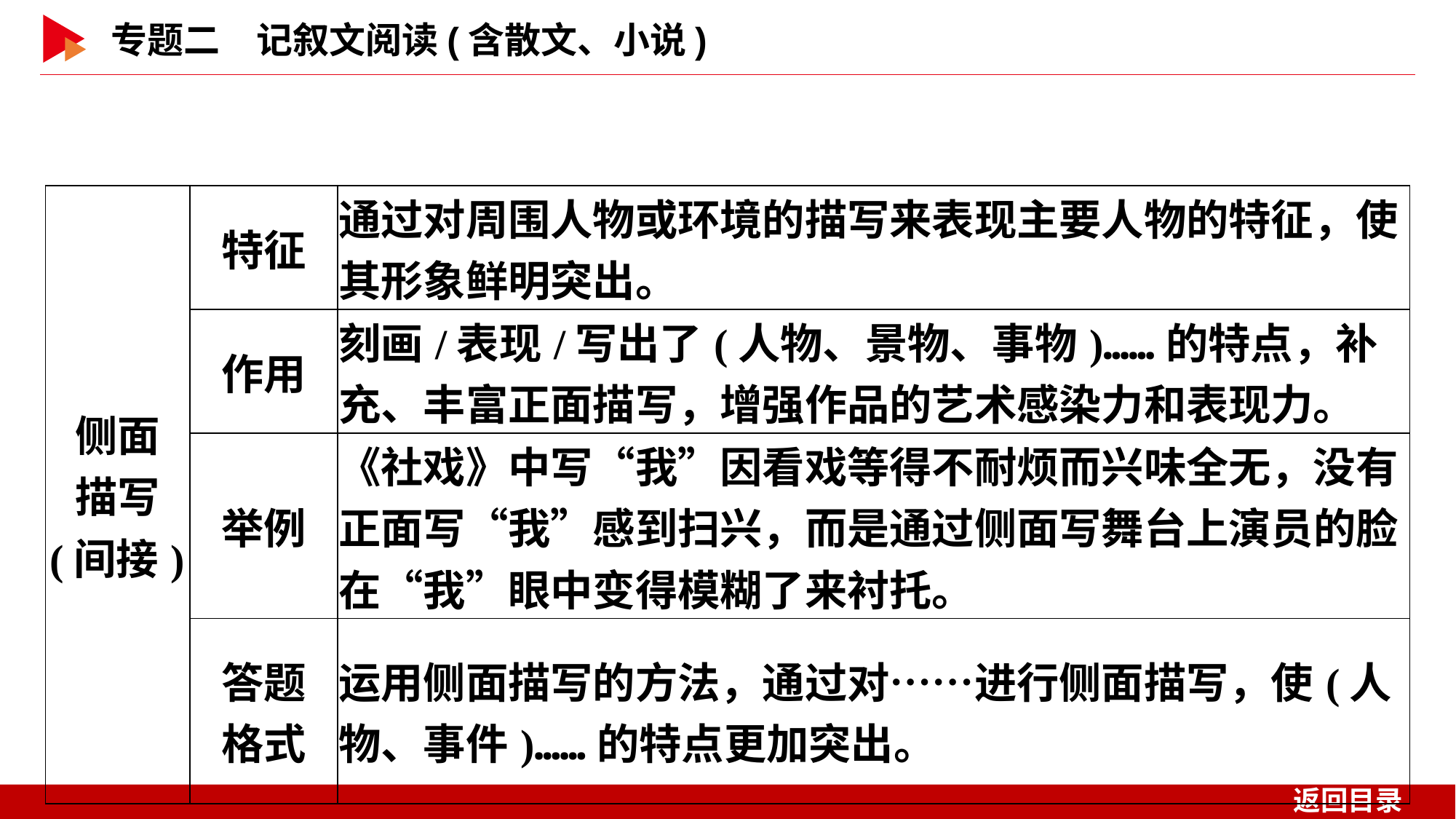

| 侧面 描写 (间接) | 特征 | 通过对周围人物或环境的描写来表现主要人物的特征，使其形象鲜明突出。 |
| --- | --- | --- |
|  | 作用 | 刻画/表现/写出了(人物、景物、事物)……的特点，补充、丰富正面描写，增强作品的艺术感染力和表现力。 |
|  | 举例 | 《社戏》中写“我”因看戏等得不耐烦而兴味全无，没有正面写“我”感到扫兴，而是通过侧面写舞台上演员的脸在“我”眼中变得模糊了来衬托。 |
|  | 答题 格式 | 运用侧面描写的方法，通过对……进行侧面描写，使(人物、事件)……的特点更加突出。 |